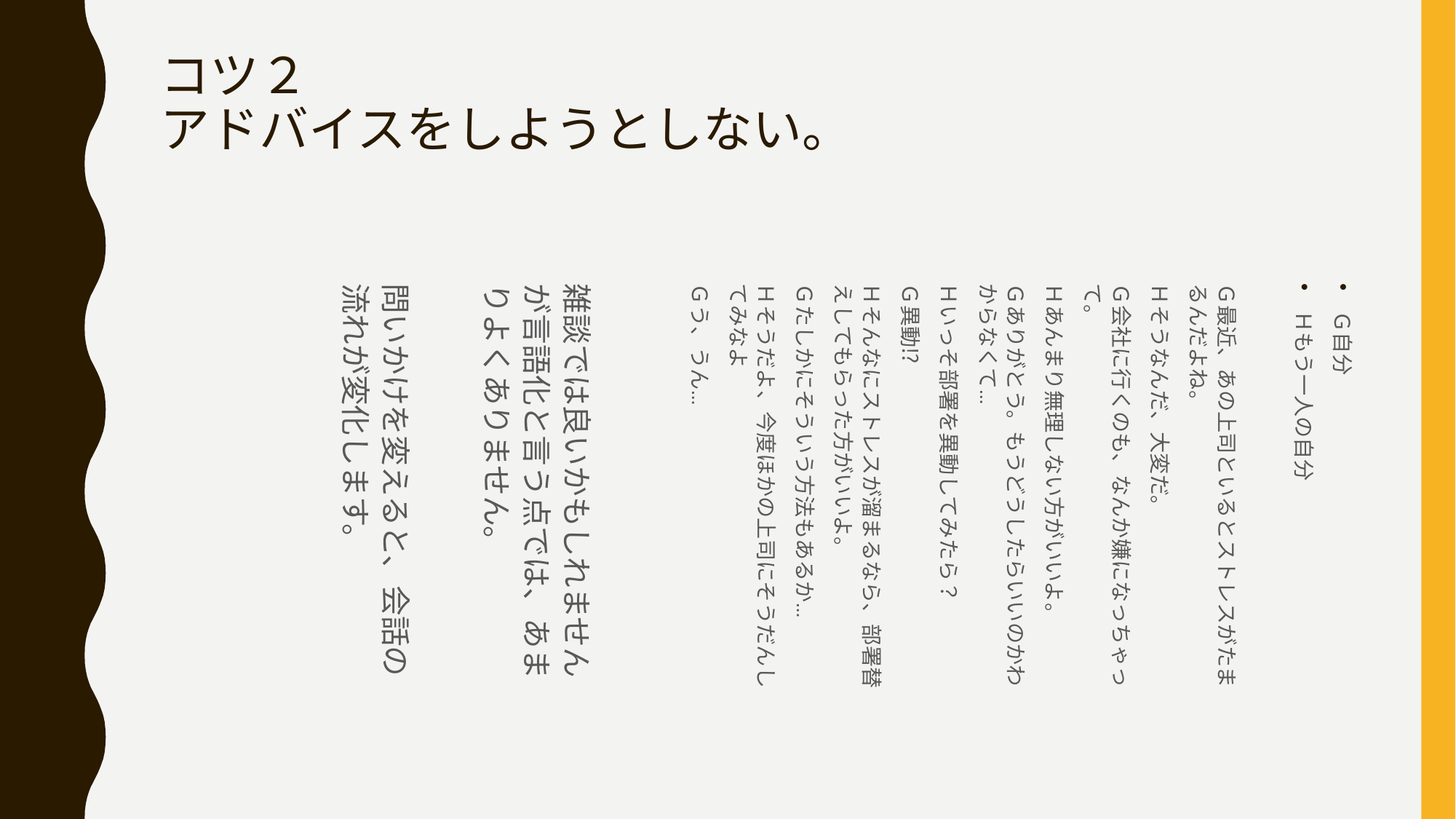

Ｇ自分
Ｈもう一人の自分

Ｇ最近、あの上司といるとストレスがたまるんだよね。
Ｈそうなんだ、大変だ。
Ｇ会社に行くのも、なんか嫌になっちゃって。
Ｈあんまり無理しない方がいいよ。
Ｇありがとう。もうどうしたらいいのかわからなくて…
Ｈいっそ部署を異動してみたら？
Ｇ異動⁉
Ｈそんなにストレスが溜まるなら、部署替えしてもらった方がいいよ。
Ｇたしかにそういう方法もあるか…
Ｈそうだよ、今度ほかの上司にそうだんしてみなよ
Ｇう、うん…

雑談では良いかもしれませんが言語化と言う点では、あまりよくありません。

問いかけを変えると、会話の流れが変化します。

# コツ２　 アドバイスをしようとしない。